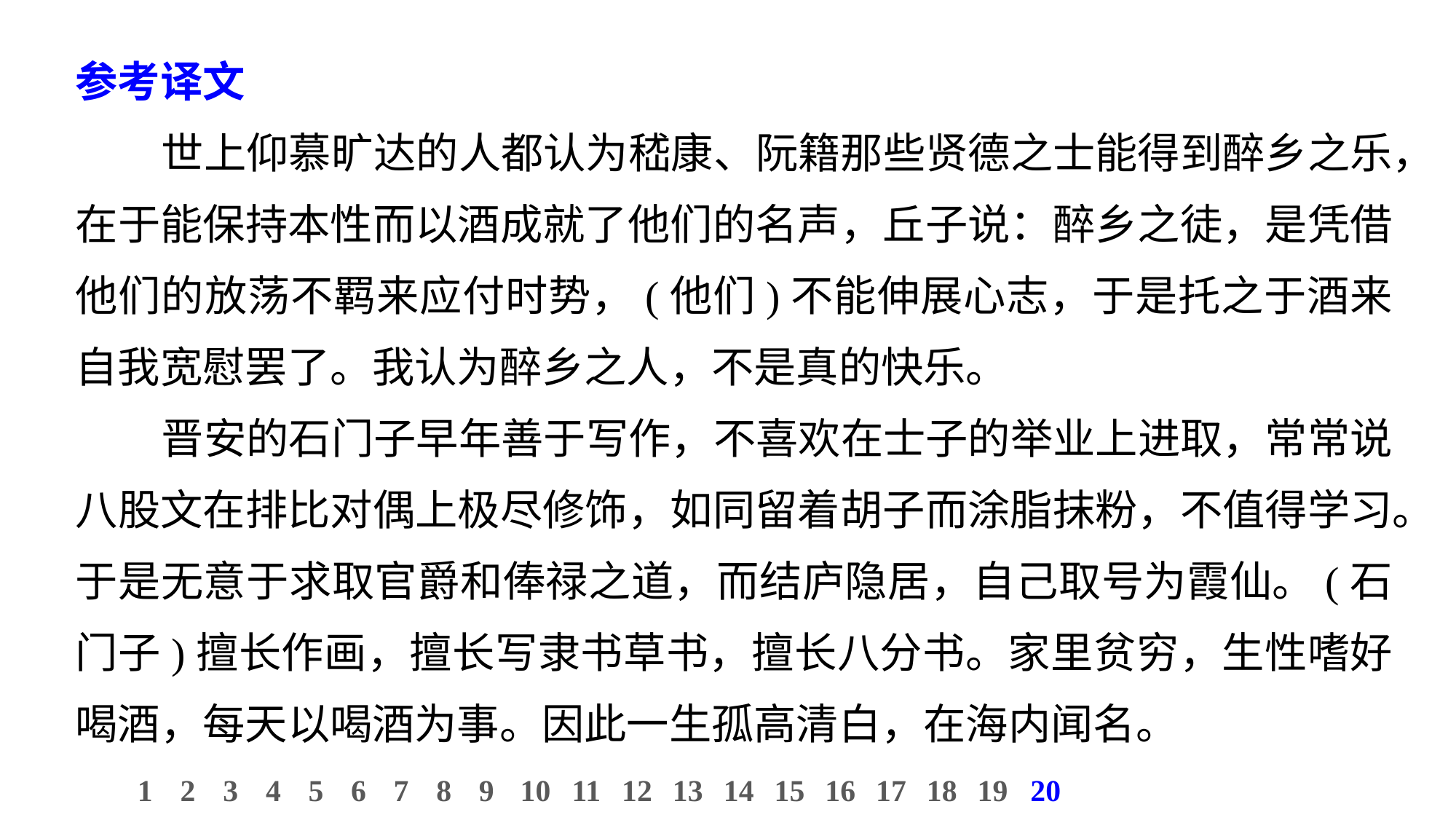

参考译文
世上仰慕旷达的人都认为嵇康、阮籍那些贤德之士能得到醉乡之乐，在于能保持本性而以酒成就了他们的名声，丘子说：醉乡之徒，是凭借他们的放荡不羁来应付时势，(他们)不能伸展心志，于是托之于酒来自我宽慰罢了。我认为醉乡之人，不是真的快乐。
晋安的石门子早年善于写作，不喜欢在士子的举业上进取，常常说八股文在排比对偶上极尽修饰，如同留着胡子而涂脂抹粉，不值得学习。于是无意于求取官爵和俸禄之道，而结庐隐居，自己取号为霞仙。(石门子)擅长作画，擅长写隶书草书，擅长八分书。家里贫穷，生性嗜好喝酒，每天以喝酒为事。因此一生孤高清白，在海内闻名。
10
1
2
3
4
5
6
7
8
9
11
12
13
14
15
16
17
18
19
20